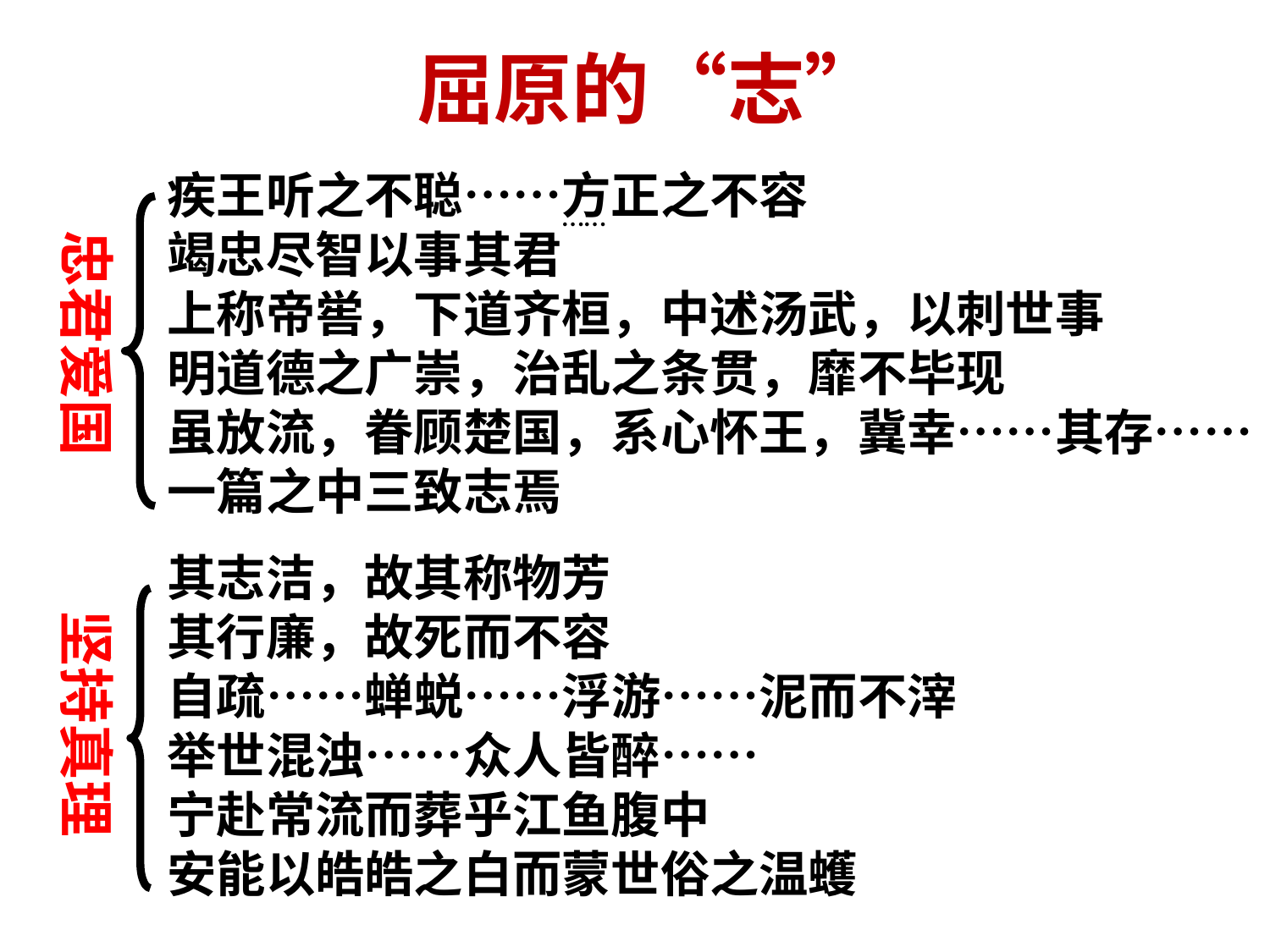

屈原的“志”

疾王听之不聪……方正之不容
竭忠尽智以事其君
上称帝喾，下道齐桓，中述汤武，以刺世事
明道德之广崇，治乱之条贯，靡不毕现
虽放流，眷顾楚国，系心怀王，冀幸……其存……
一篇之中三致志焉
……

忠君爱国
其志洁，故其称物芳
其行廉，故死而不容
自疏……蝉蜕……浮游……泥而不滓
举世混浊……众人皆醉……
宁赴常流而葬乎江鱼腹中
安能以皓皓之白而蒙世俗之温蠖

坚持真理